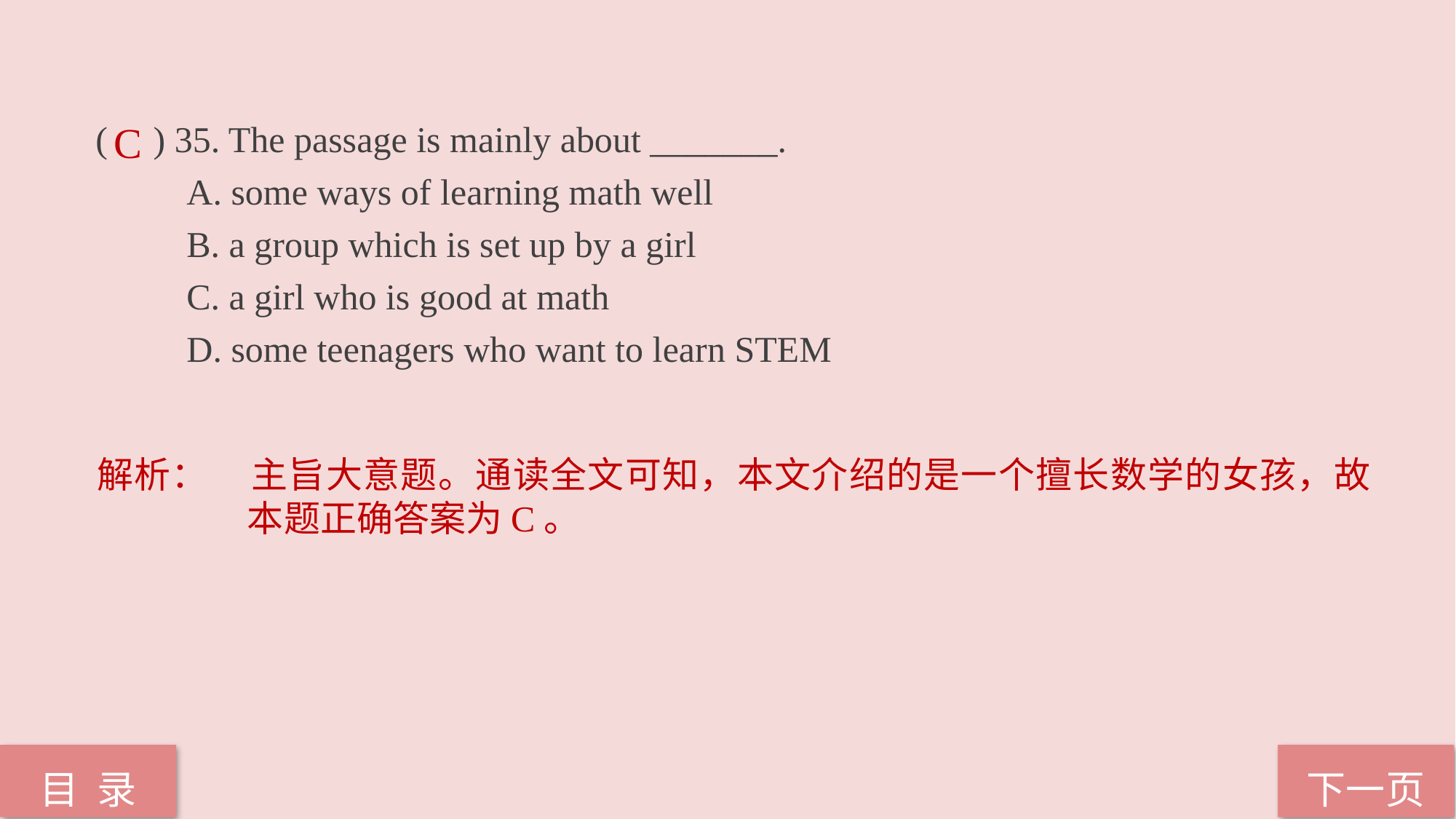

(     ) 35. The passage is mainly about _______.
          A. some ways of learning math well
          B. a group which is set up by a girl
          C. a girl who is good at math
          D. some teenagers who want to learn STEM
C
解析：	主旨大意题。通读全文可知，本文介绍的是一个擅长数学的女孩，故本题正确答案为C。